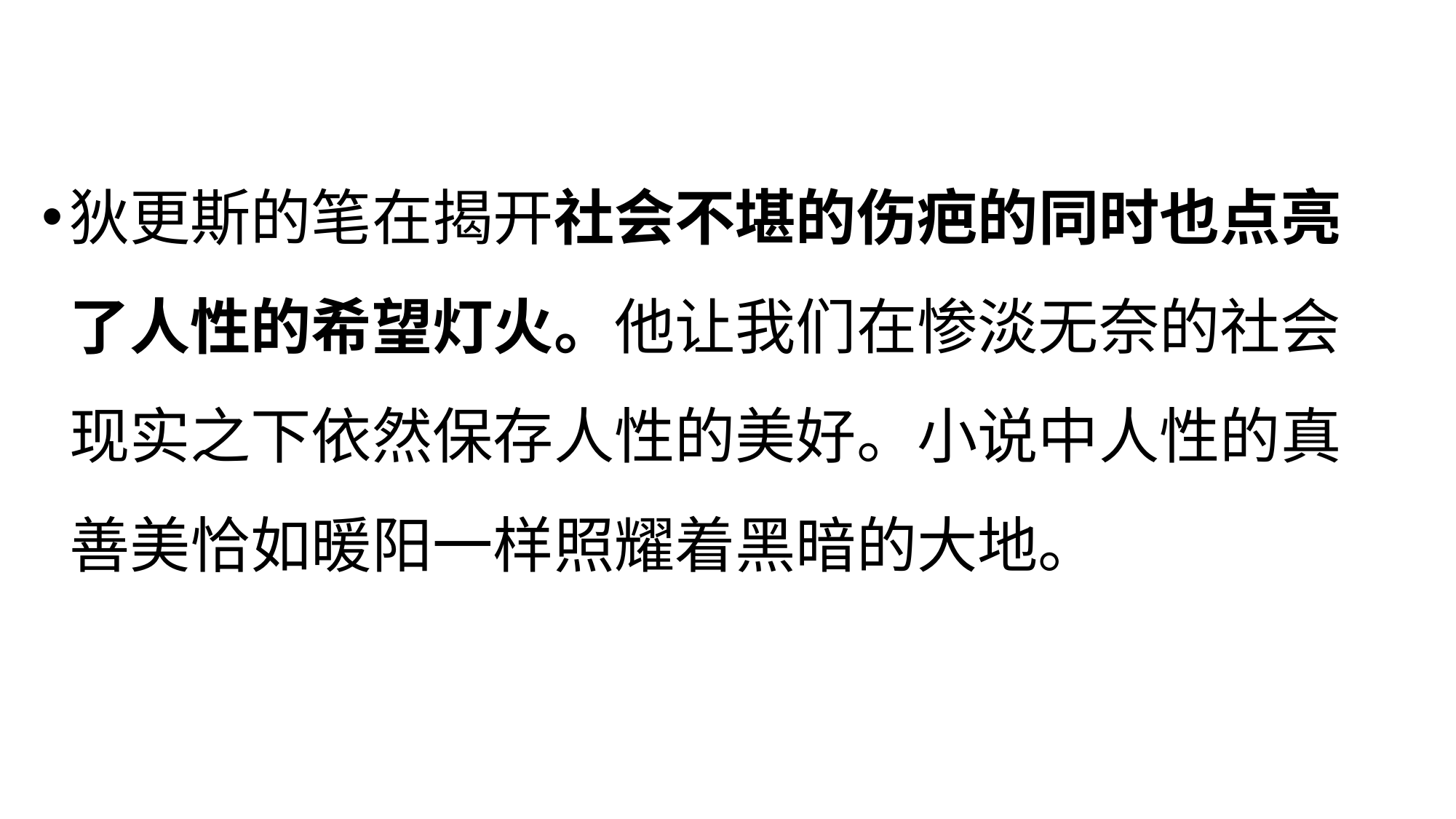

狄更斯的笔在揭开社会不堪的伤疤的同时也点亮了人性的希望灯火。他让我们在惨淡无奈的社会现实之下依然保存人性的美好。小说中人性的真善美恰如暖阳一样照耀着黑暗的大地。